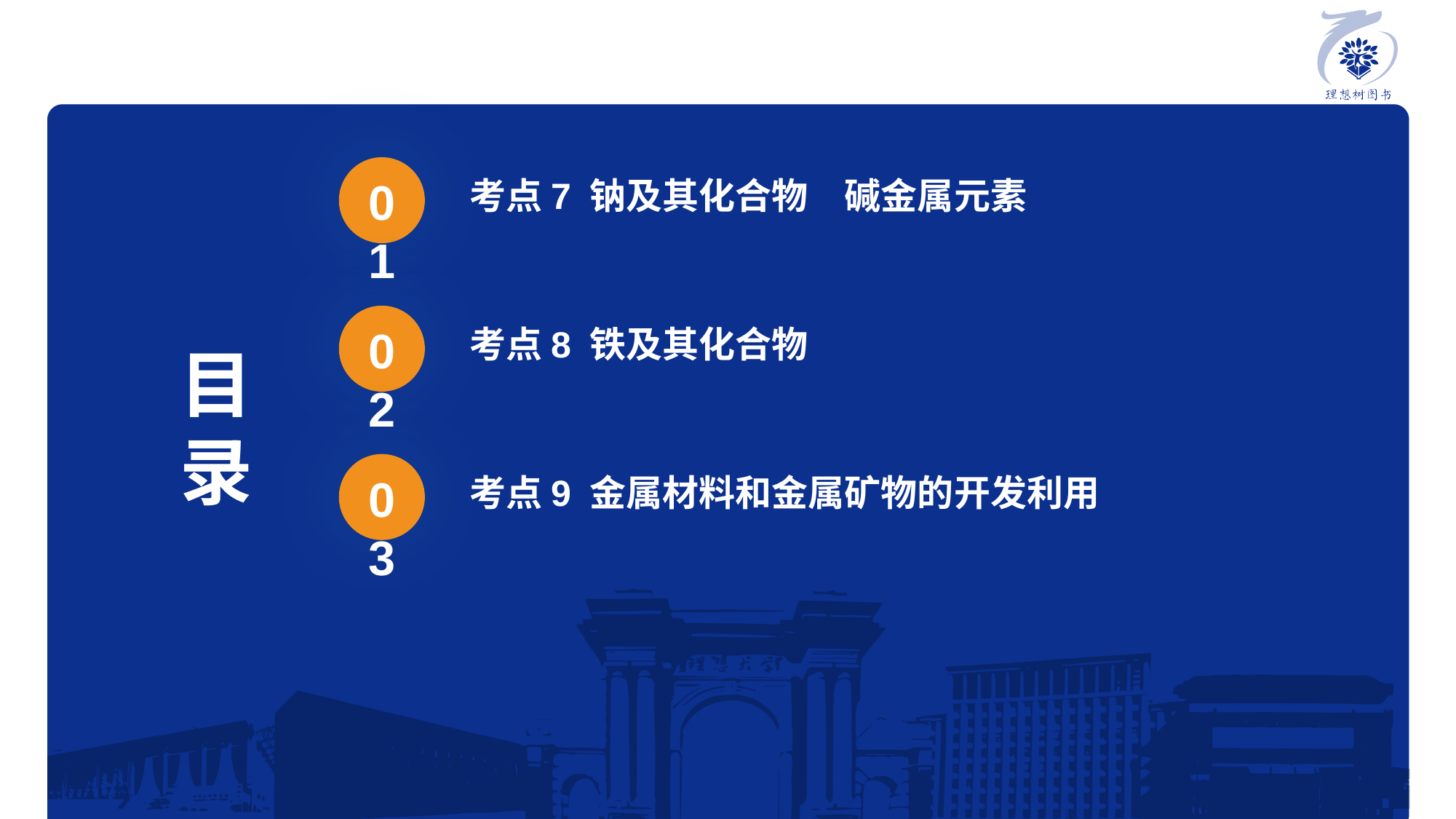

01
考点7 钠及其化合物　碱金属元素

02
考点8 铁及其化合物
目
录

03
考点9 金属材料和金属矿物的开发利用